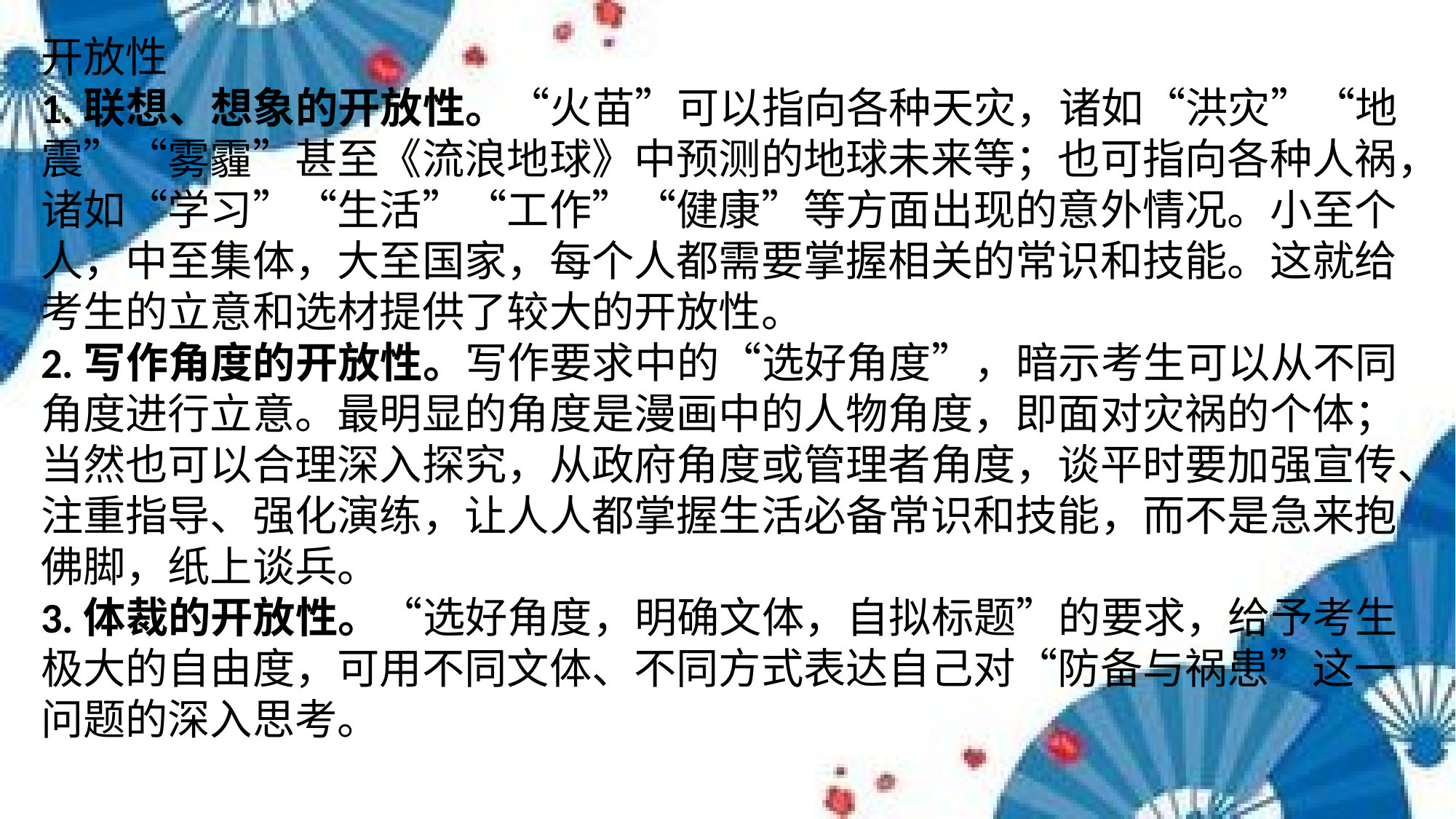

开放性
1.联想、想象的开放性。“火苗”可以指向各种天灾，诸如“洪灾”“地震”“雾霾”甚至《流浪地球》中预测的地球未来等；也可指向各种人祸，诸如“学习”“生活”“工作”“健康”等方面出现的意外情况。小至个人，中至集体，大至国家，每个人都需要掌握相关的常识和技能。这就给考生的立意和选材提供了较大的开放性。
2.写作角度的开放性。写作要求中的“选好角度”，暗示考生可以从不同角度进行立意。最明显的角度是漫画中的人物角度，即面对灾祸的个体；当然也可以合理深入探究，从政府角度或管理者角度，谈平时要加强宣传、注重指导、强化演练，让人人都掌握生活必备常识和技能，而不是急来抱佛脚，纸上谈兵。
3.体裁的开放性。“选好角度，明确文体，自拟标题”的要求，给予考生极大的自由度，可用不同文体、不同方式表达自己对“防备与祸患”这一问题的深入思考。